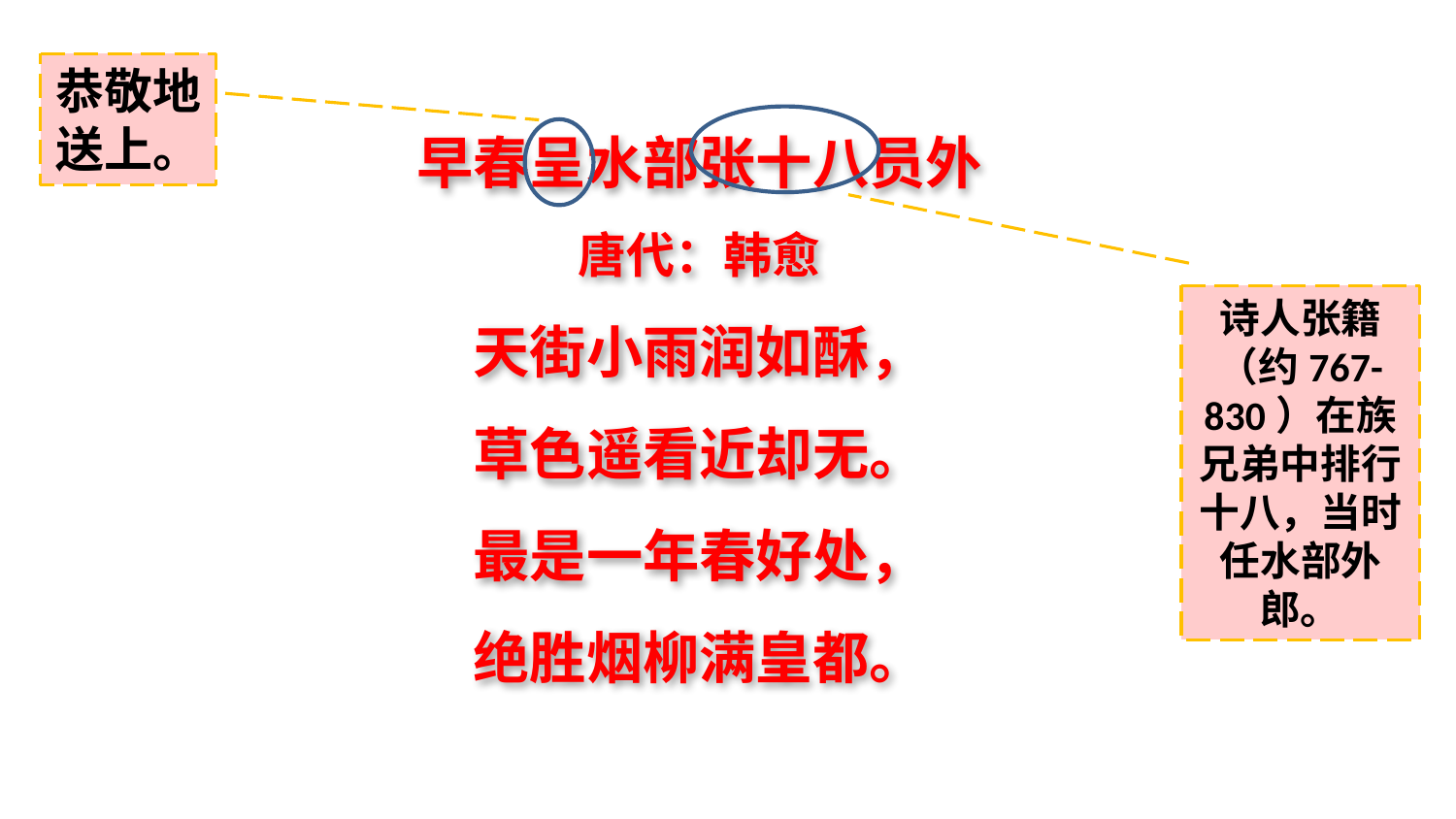

恭敬地送上。
早春呈水部张十八员外
唐代：韩愈
天街小雨润如酥，
草色遥看近却无。
最是一年春好处，
绝胜烟柳满皇都。

诗人张籍（约767-830）在族兄弟中排行十八，当时任水部外郎。